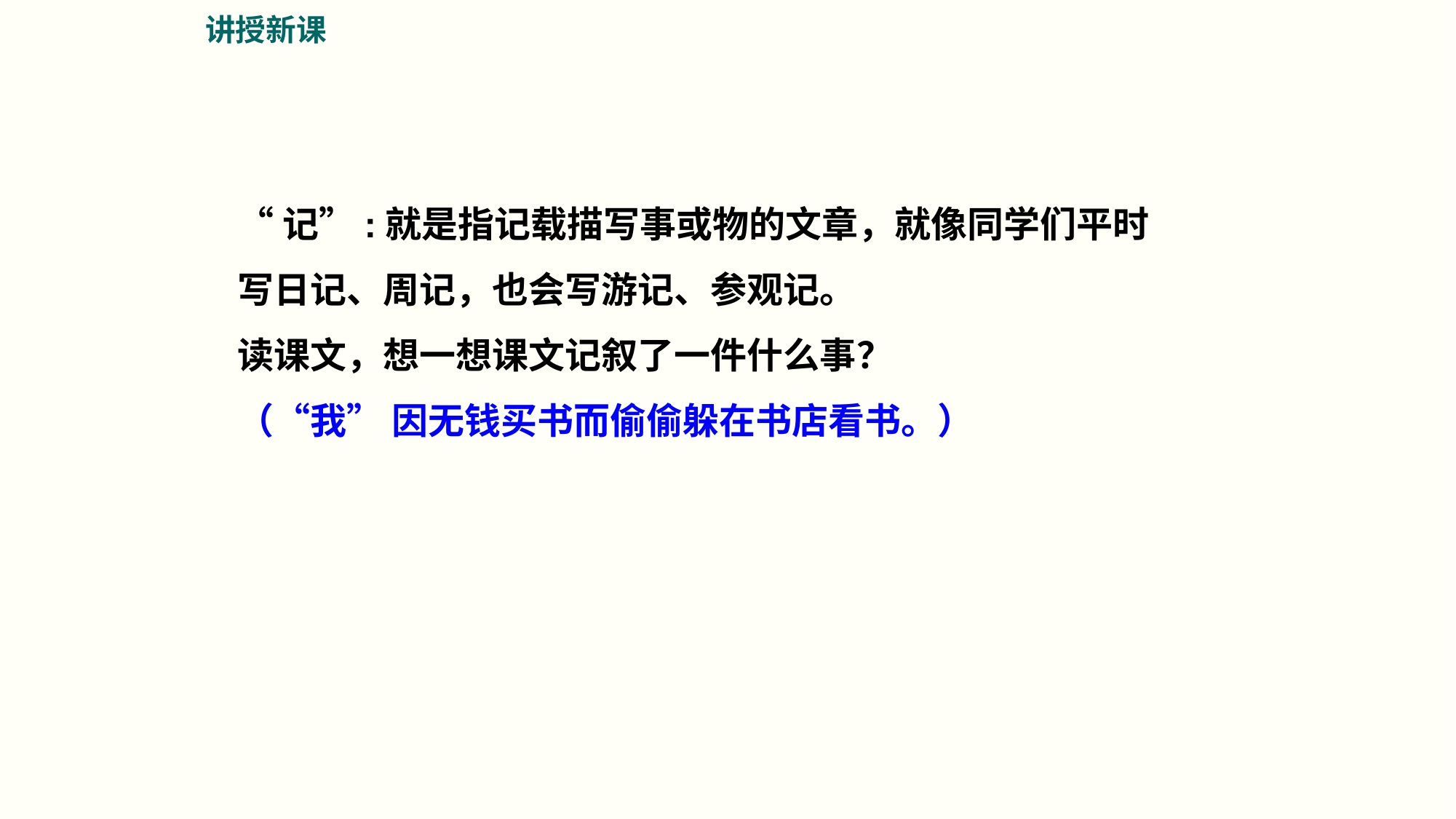

讲授新课
“记”:就是指记载描写事或物的文章，就像同学们平时写日记、周记，也会写游记、参观记。
读课文，想一想课文记叙了一件什么事？
（“我” 因无钱买书而偷偷躲在书店看书。）